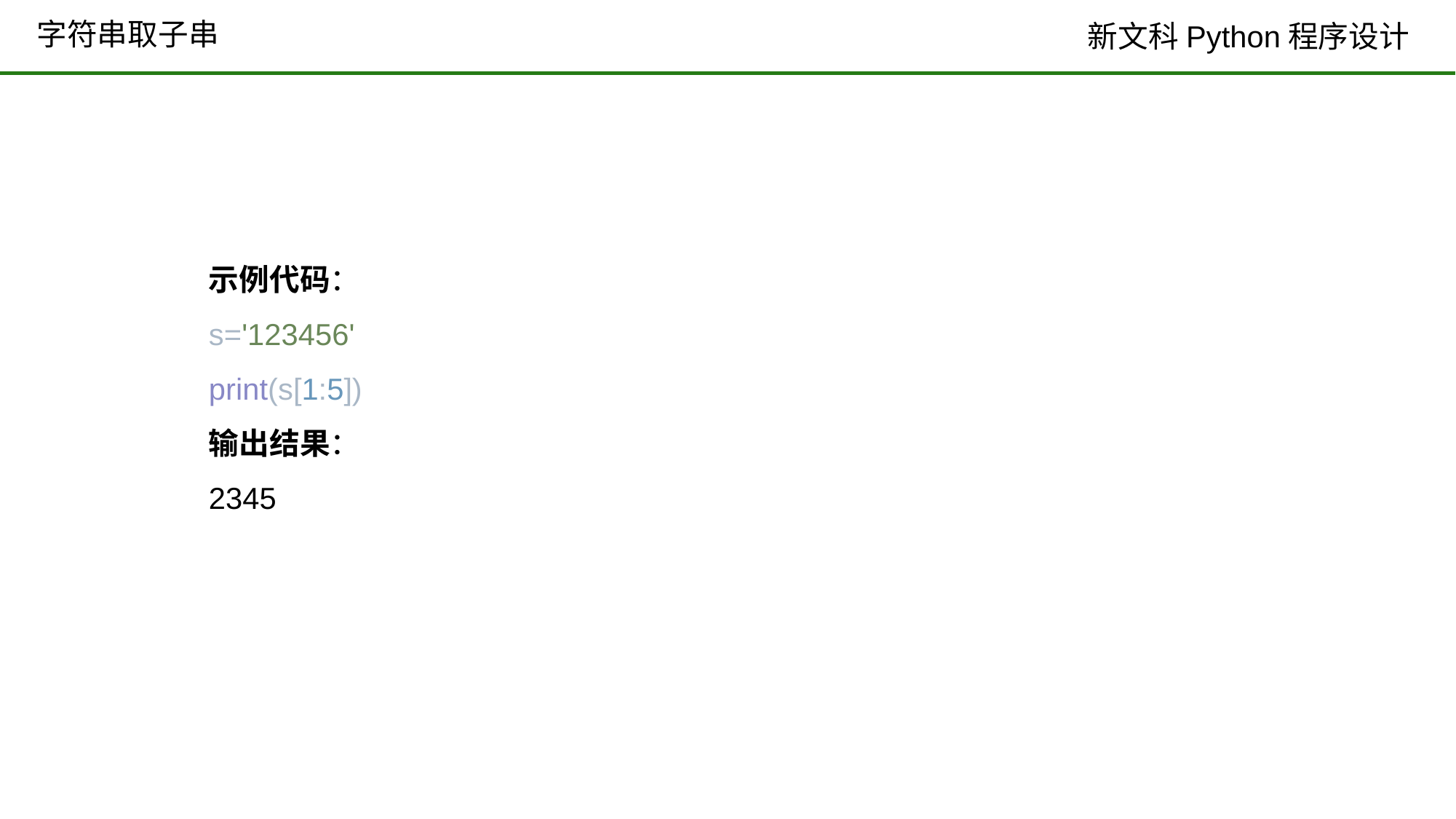

# 字符串取子串
示例代码：
s='123456'
print(s[1:5])
输出结果：
2345